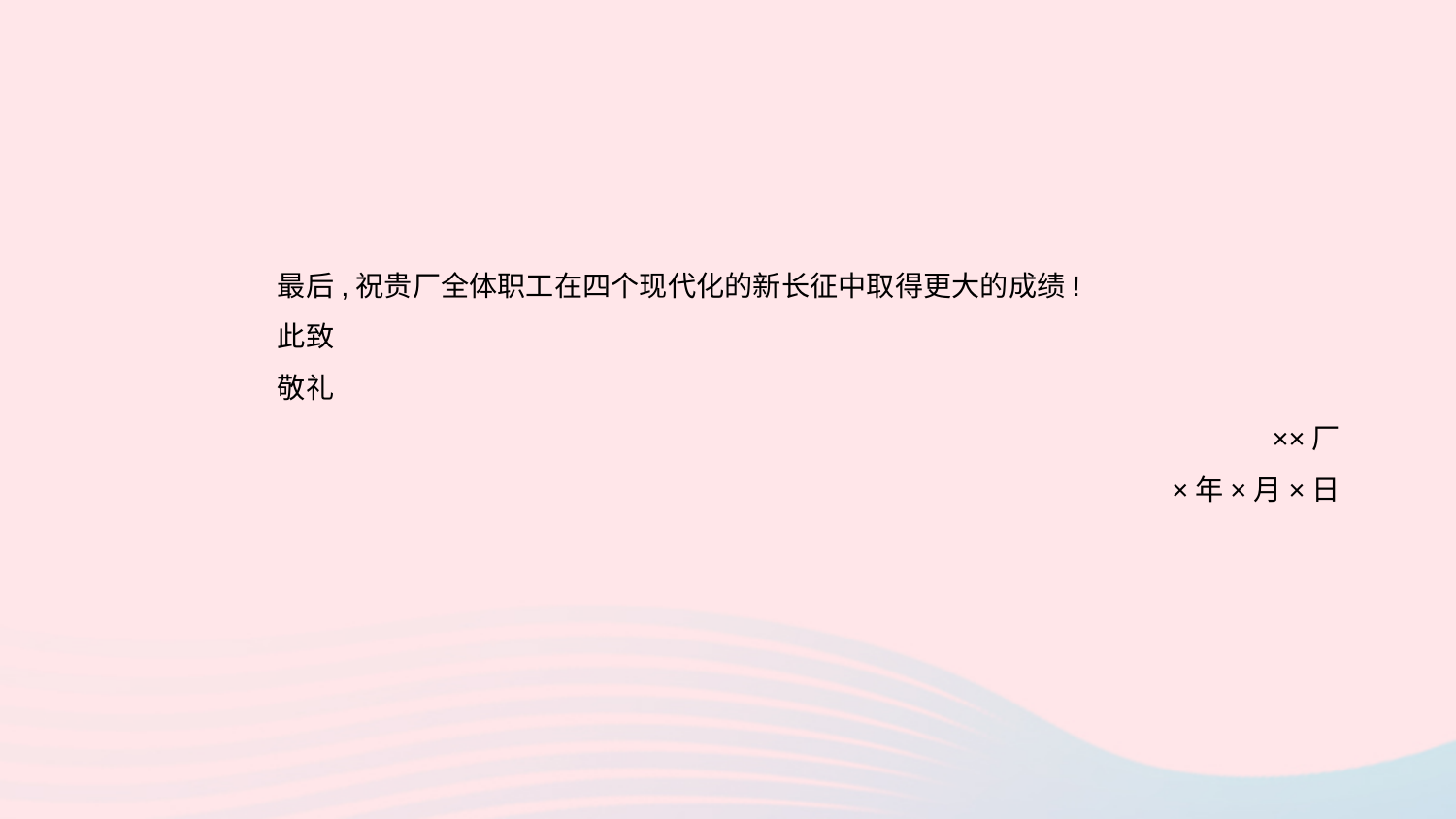

最后,祝贵厂全体职工在四个现代化的新长征中取得更大的成绩!
此致
敬礼
××厂
×年×月×日